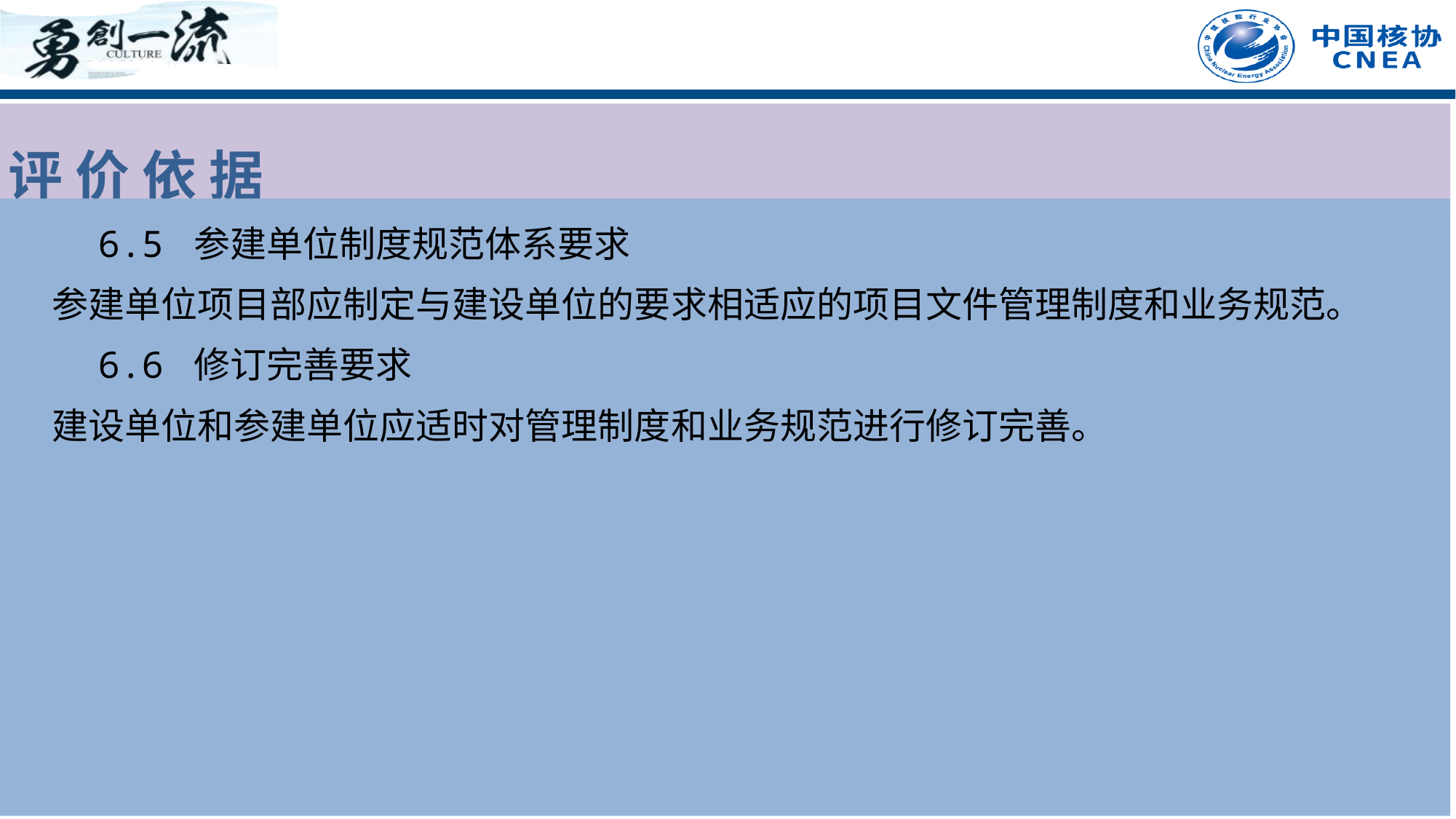

评 价 依 据
    6.5 参建单位制度规范体系要求
    参建单位项目部应制定与建设单位的要求相适应的项目文件管理制度和业务规范。
    6.6 修订完善要求
    建设单位和参建单位应适时对管理制度和业务规范进行修订完善。